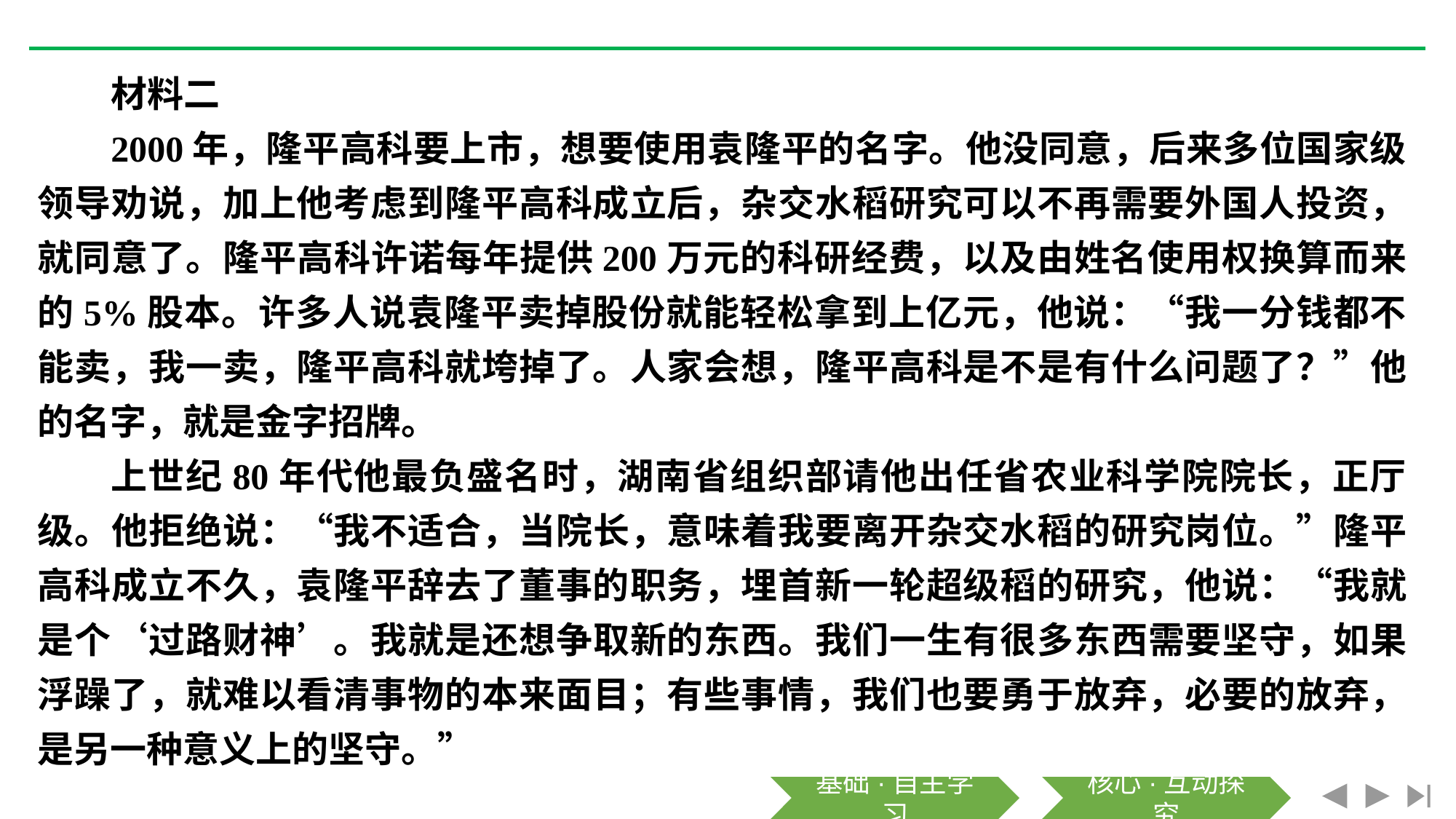

材料二
2000年，隆平高科要上市，想要使用袁隆平的名字。他没同意，后来多位国家级领导劝说，加上他考虑到隆平高科成立后，杂交水稻研究可以不再需要外国人投资，就同意了。隆平高科许诺每年提供200万元的科研经费，以及由姓名使用权换算而来的5%股本。许多人说袁隆平卖掉股份就能轻松拿到上亿元，他说：“我一分钱都不能卖，我一卖，隆平高科就垮掉了。人家会想，隆平高科是不是有什么问题了？”他的名字，就是金字招牌。
上世纪80年代他最负盛名时，湖南省组织部请他出任省农业科学院院长，正厅级。他拒绝说：“我不适合，当院长，意味着我要离开杂交水稻的研究岗位。”隆平高科成立不久，袁隆平辞去了董事的职务，埋首新一轮超级稻的研究，他说：“我就是个‘过路财神’。我就是还想争取新的东西。我们一生有很多东西需要坚守，如果浮躁了，就难以看清事物的本来面目；有些事情，我们也要勇于放弃，必要的放弃，是另一种意义上的坚守。”